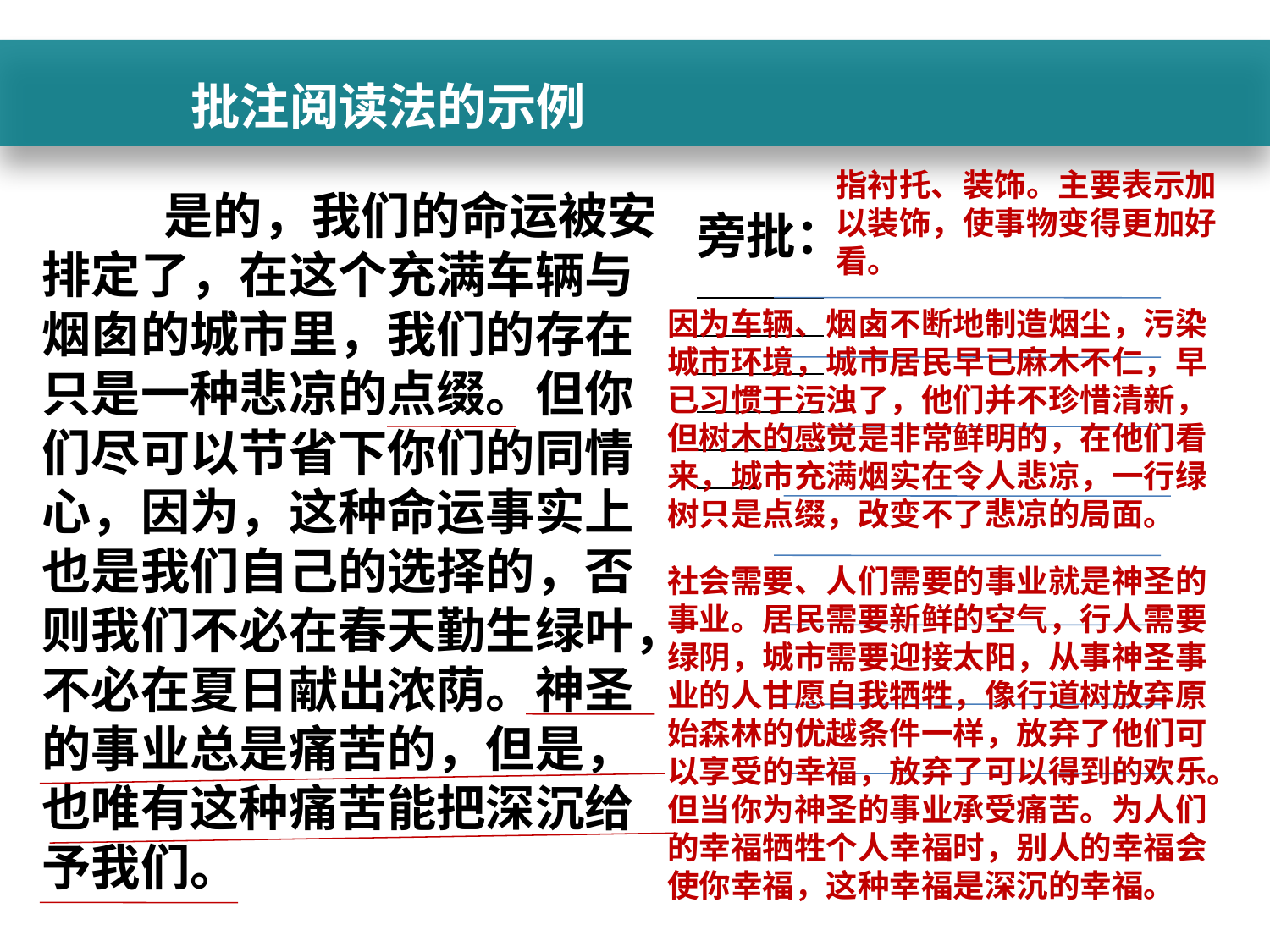

批注阅读法的示例
指衬托、装饰。主要表示加以装饰，使事物变得更加好看。
        是的，我们的命运被安排定了，在这个充满车辆与烟囱的城市里，我们的存在只是一种悲凉的点缀。但你们尽可以节省下你们的同情心，因为，这种命运事实上也是我们自己的选择的，否则我们不必在春天勤生绿叶，不必在夏日献出浓荫。神圣的事业总是痛苦的，但是，也唯有这种痛苦能把深沉给予我们。
旁批：
因为车辆、烟卤不断地制造烟尘，污染城市环境，城市居民早已麻木不仁，早已习惯于污浊了，他们并不珍惜清新，但树木的感觉是非常鲜明的，在他们看来，城市充满烟实在令人悲凉，一行绿树只是点缀，改变不了悲凉的局面。
社会需要、人们需要的事业就是神圣的事业。居民需要新鲜的空气，行人需要绿阴，城市需要迎接太阳，从事神圣事业的人甘愿自我牺牲，像行道树放弃原始森林的优越条件一样，放弃了他们可以享受的幸福，放弃了可以得到的欢乐。但当你为神圣的事业承受痛苦。为人们的幸福牺牲个人幸福时，别人的幸福会使你幸福，这种幸福是深沉的幸福。